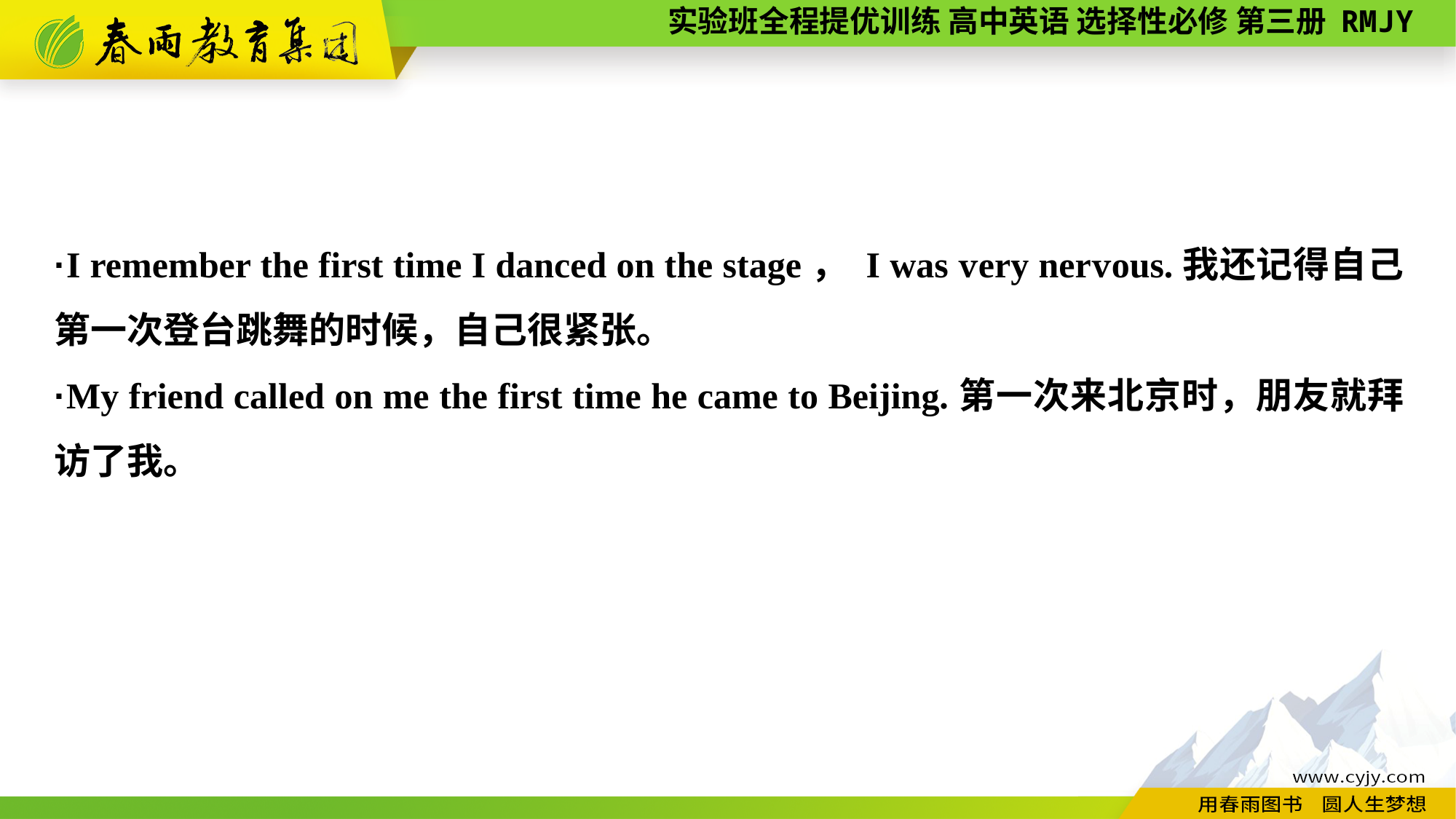

·I remember the first time I danced on the stage， I was very nervous.我还记得自己第一次登台跳舞的时候，自己很紧张。
·My friend called on me the first time he came to Beijing.第一次来北京时，朋友就拜访了我。